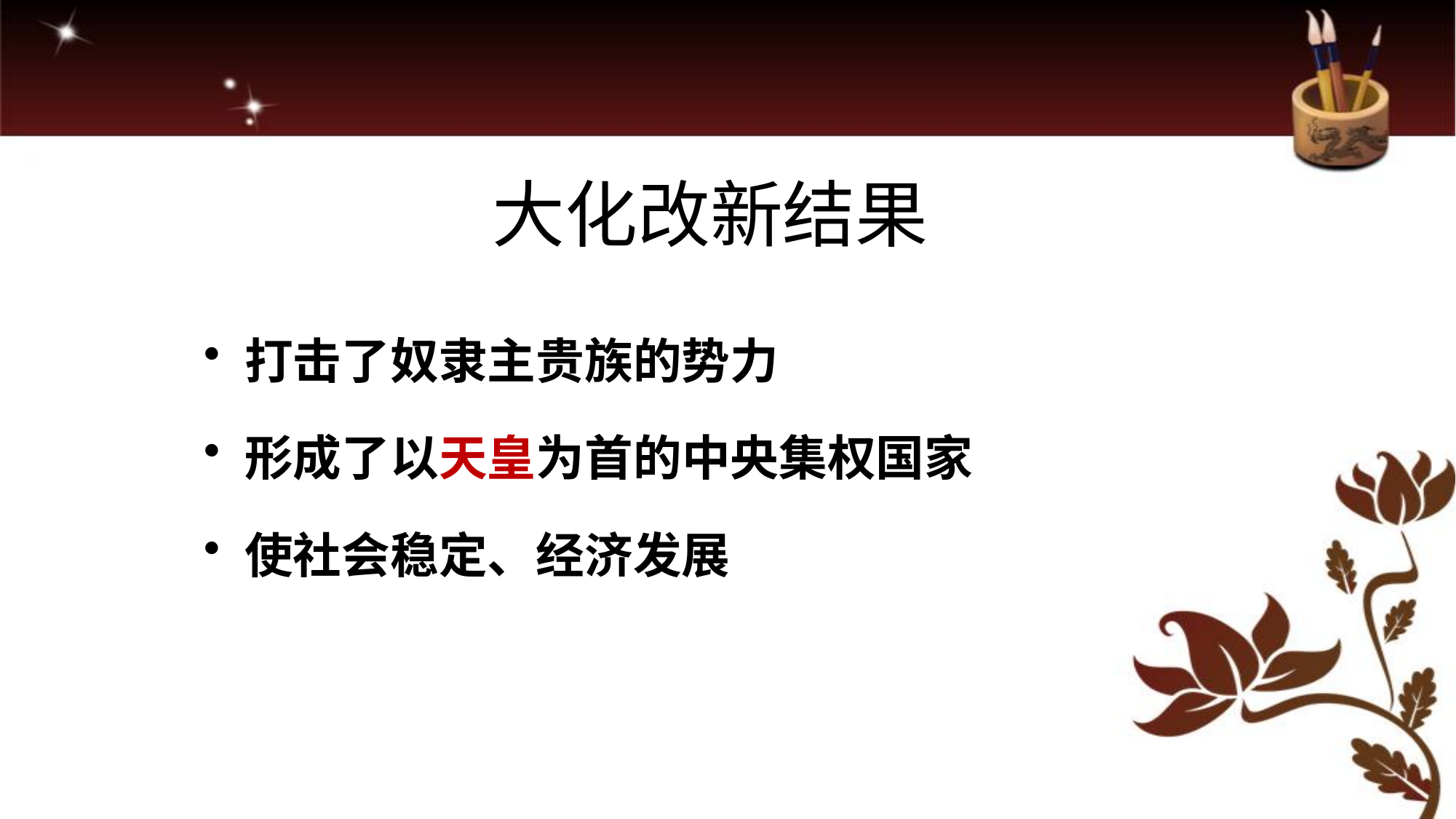

大化改新结果
打击了奴隶主贵族的势力
形成了以天皇为首的中央集权国家
使社会稳定、经济发展